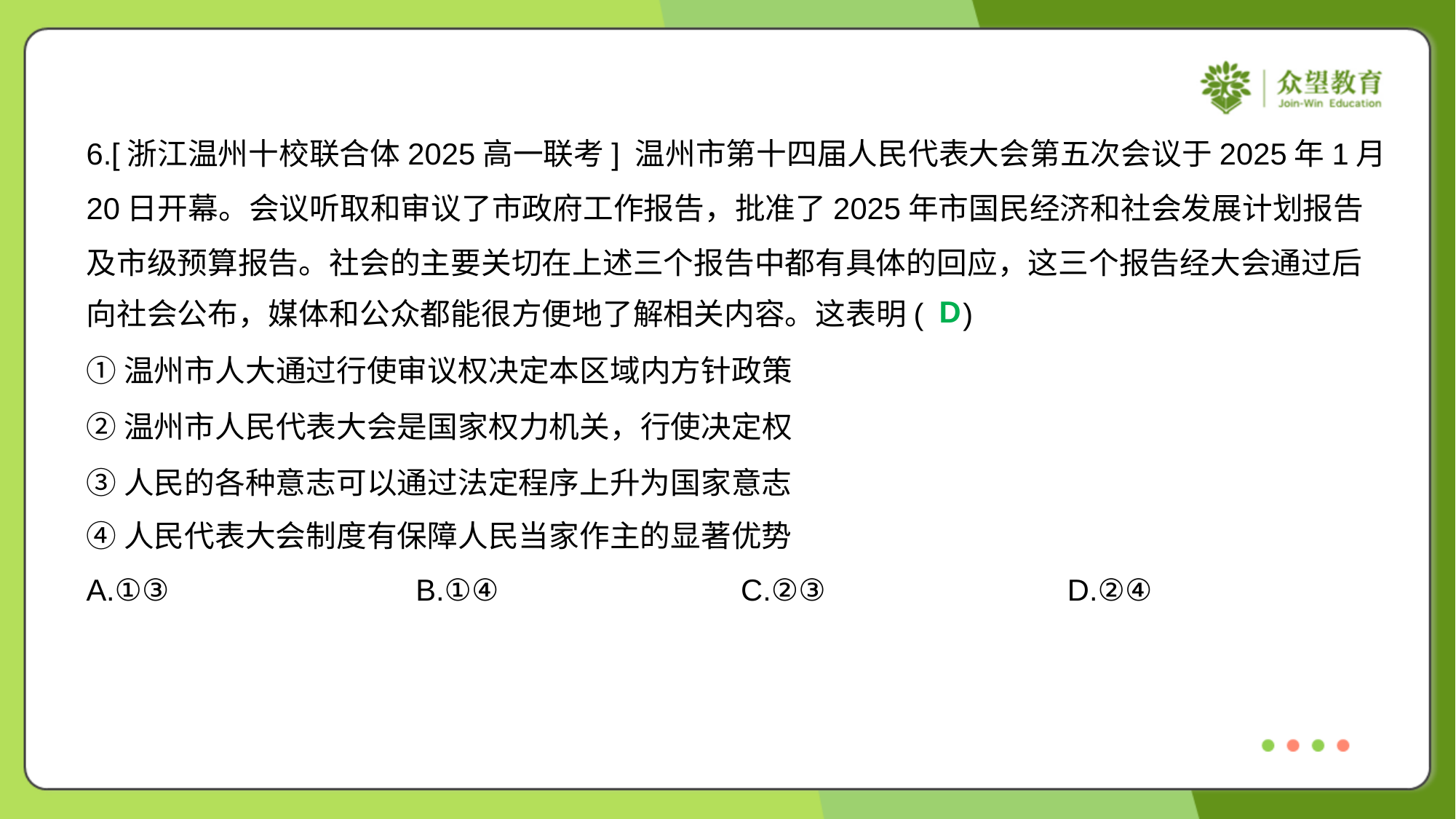

6.[浙江温州十校联合体2025高一联考] 温州市第十四届人民代表大会第五次会议于2025年1月
20日开幕。会议听取和审议了市政府工作报告，批准了2025年市国民经济和社会发展计划报告
及市级预算报告。社会的主要关切在上述三个报告中都有具体的回应，这三个报告经大会通过后
向社会公布，媒体和公众都能很方便地了解相关内容。这表明(     )
D
①温州市人大通过行使审议权决定本区域内方针政策
②温州市人民代表大会是国家权力机关，行使决定权
③人民的各种意志可以通过法定程序上升为国家意志
④人民代表大会制度有保障人民当家作主的显著优势
A.①③	B.①④	C.②③	D.②④